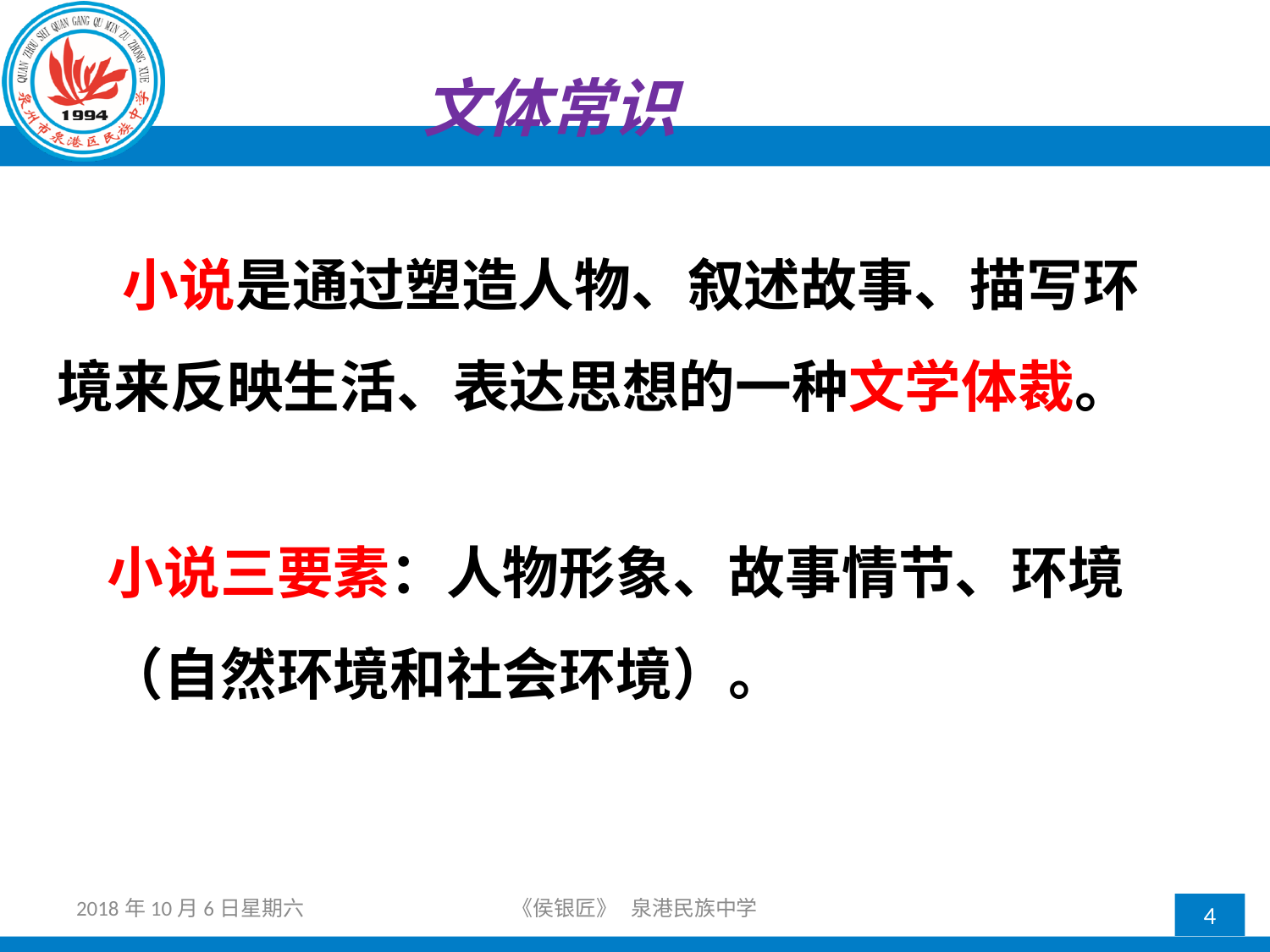

文体常识

    小说是通过塑造人物、叙述故事、描写环境来反映生活、表达思想的一种文学体裁。
小说三要素：人物形象、故事情节、环境（自然环境和社会环境）。
2018年10月6日星期六
《侯银匠》  泉港民族中学